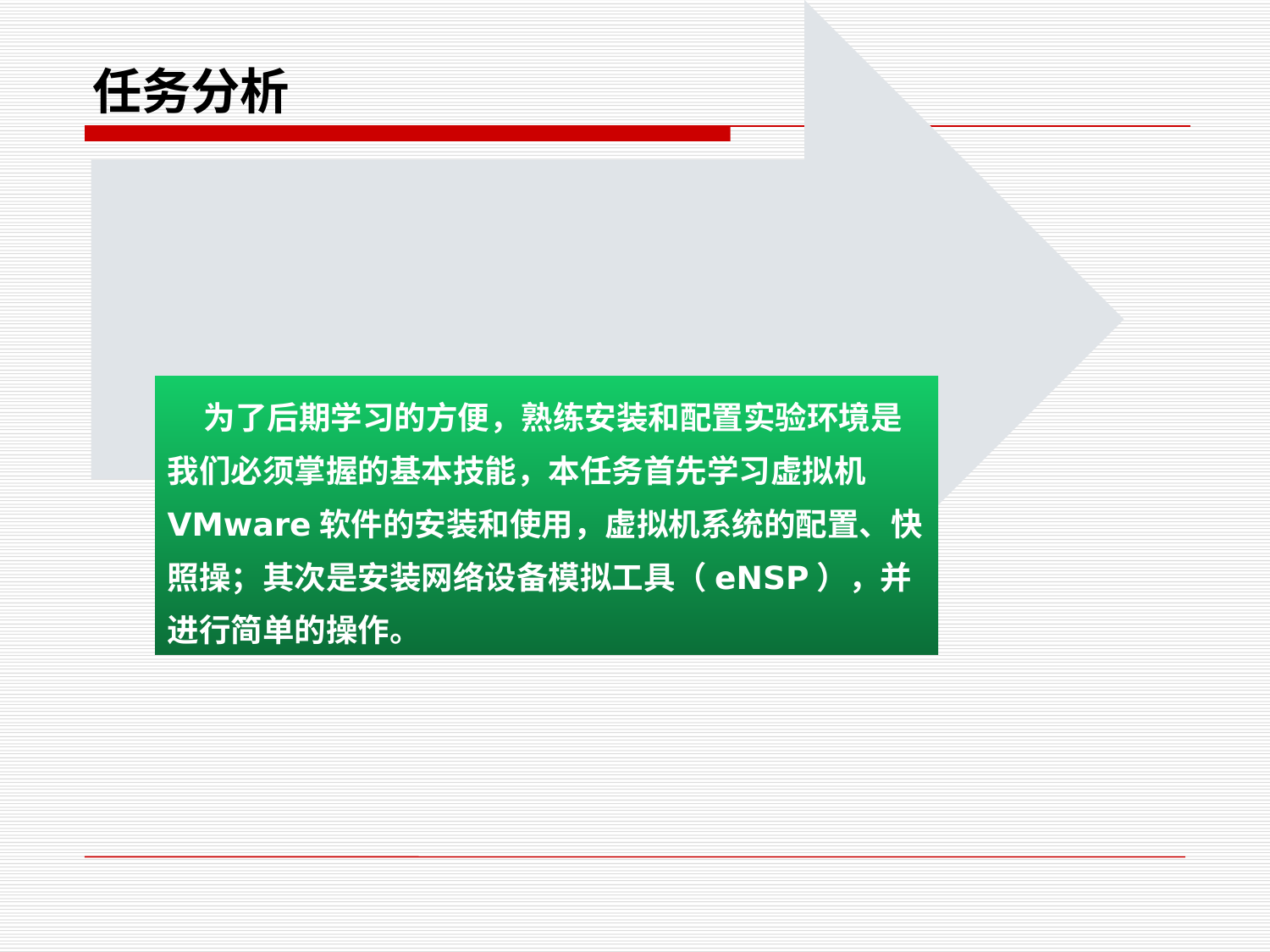

任务分析

    为了后期学习的方便，熟练安装和配置实验环境是我们必须掌握的基本技能，本任务首先学习虚拟机VMware软件的安装和使用，虚拟机系统的配置、快照操；其次是安装网络设备模拟工具（eNSP），并进行简单的操作。
49